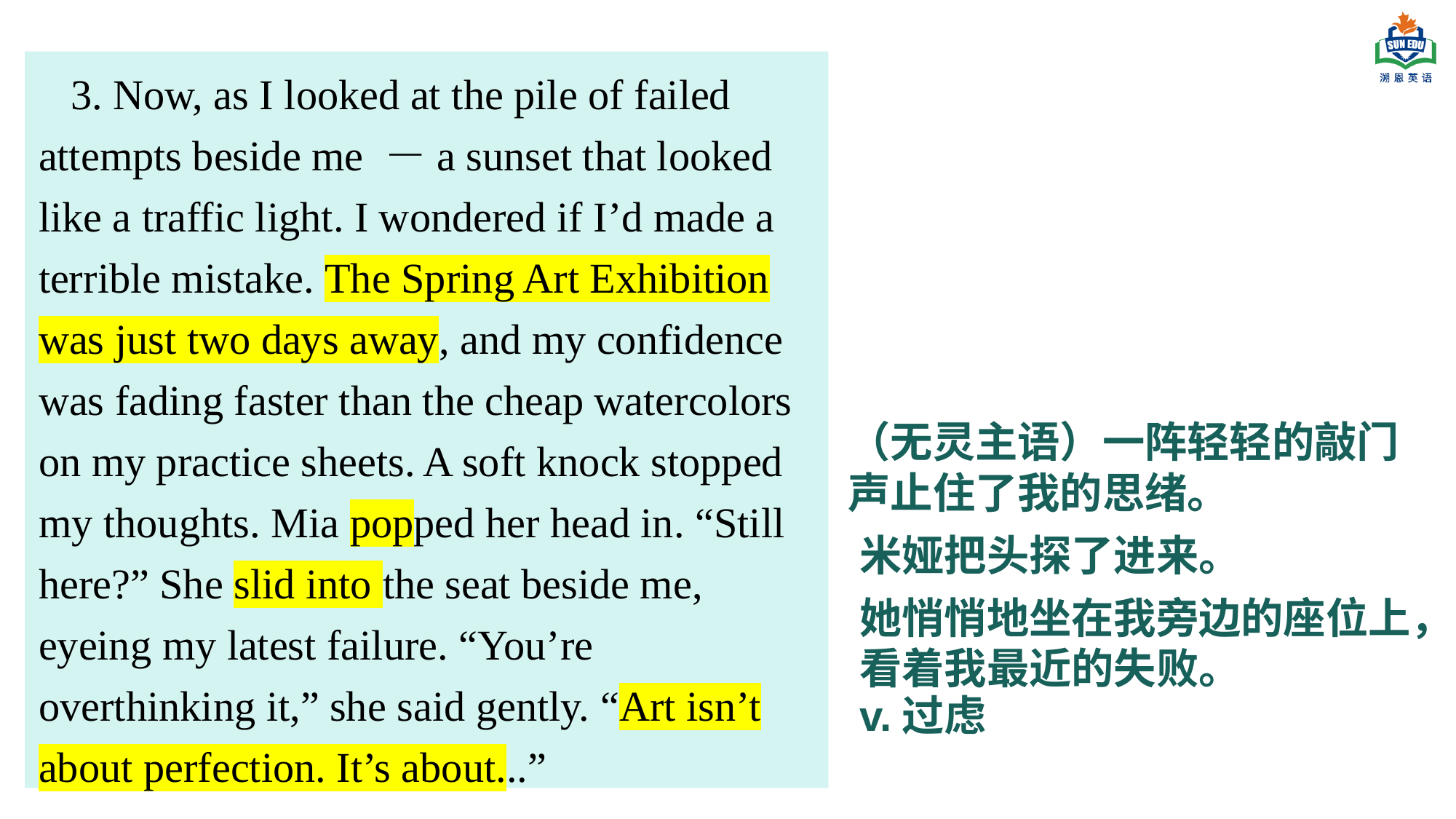

3. Now, as I looked at the pile of failed attempts beside me －a sunset that looked like a traffic light. I wondered if I’d made a terrible mistake. The Spring Art Exhibition was just two days away, and my confidence was fading faster than the cheap watercolors on my practice sheets. A soft knock stopped my thoughts. Mia popped her head in. “Still here?” She slid into the seat beside me, eyeing my latest failure. “You’re overthinking it,” she said gently. “Art isn’t about perfection. It’s about...”
（无灵主语）一阵轻轻的敲门声止住了我的思绪。
米娅把头探了进来。
她悄悄地坐在我旁边的座位上，看着我最近的失败。
v.过虑